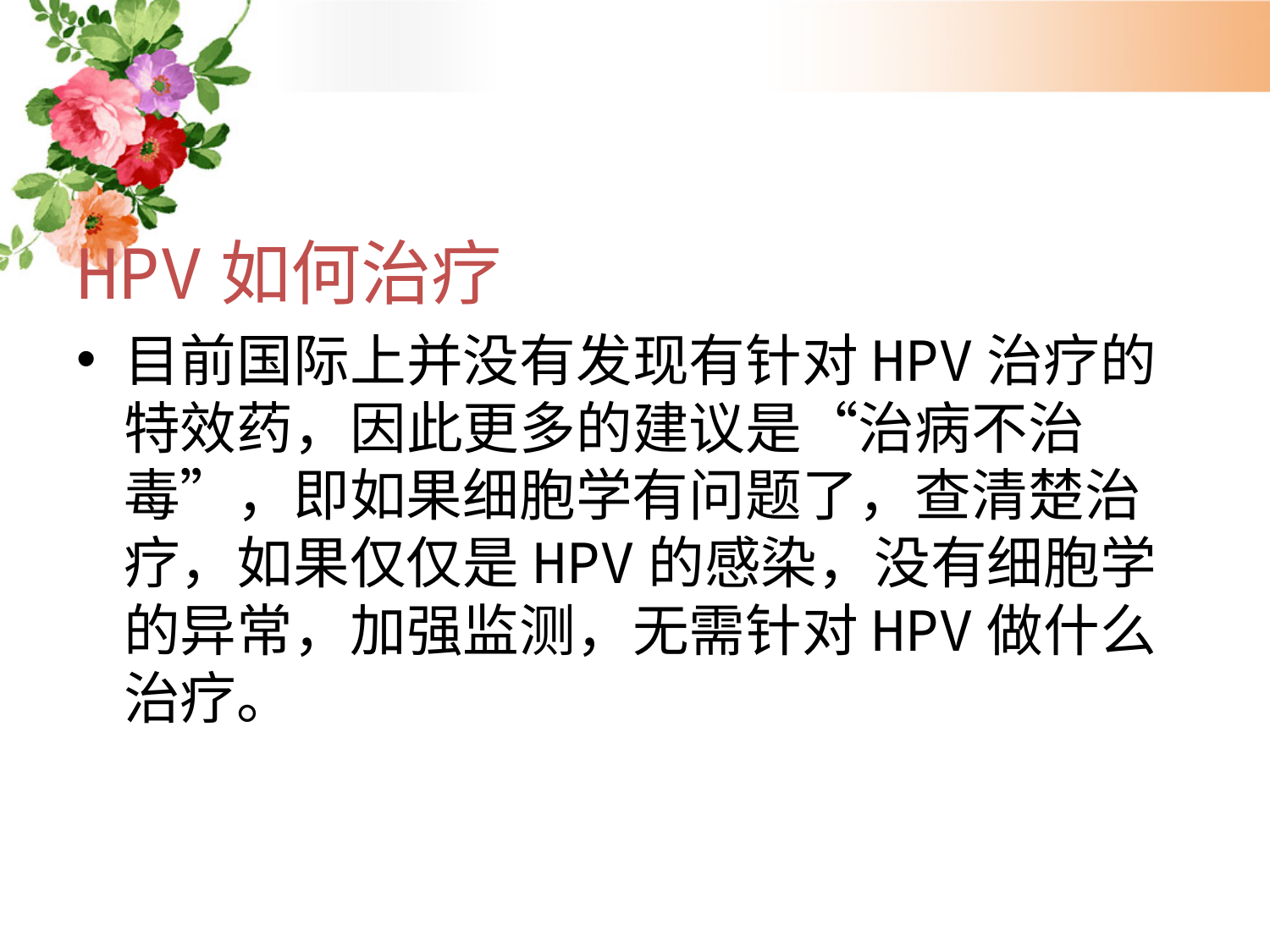

HPV如何治疗
目前国际上并没有发现有针对HPV治疗的特效药，因此更多的建议是“治病不治毒”，即如果细胞学有问题了，查清楚治疗，如果仅仅是HPV的感染，没有细胞学的异常，加强监测，无需针对HPV做什么治疗。